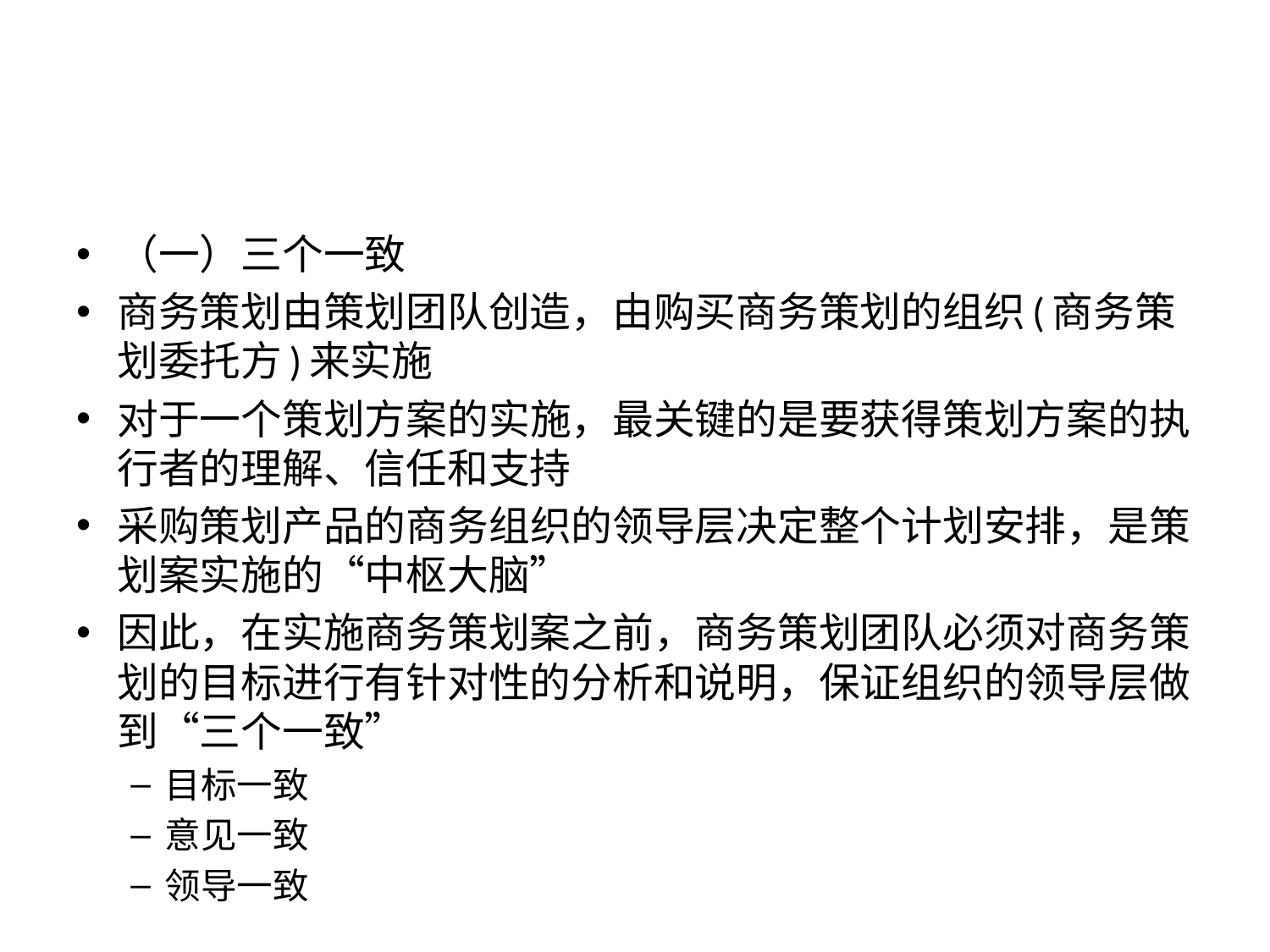

#
（一）三个一致
商务策划由策划团队创造，由购买商务策划的组织(商务策划委托方)来实施
对于一个策划方案的实施，最关键的是要获得策划方案的执行者的理解、信任和支持
采购策划产品的商务组织的领导层决定整个计划安排，是策划案实施的“中枢大脑”
因此，在实施商务策划案之前，商务策划团队必须对商务策划的目标进行有针对性的分析和说明，保证组织的领导层做到“三个一致”
目标一致
意见一致
领导一致